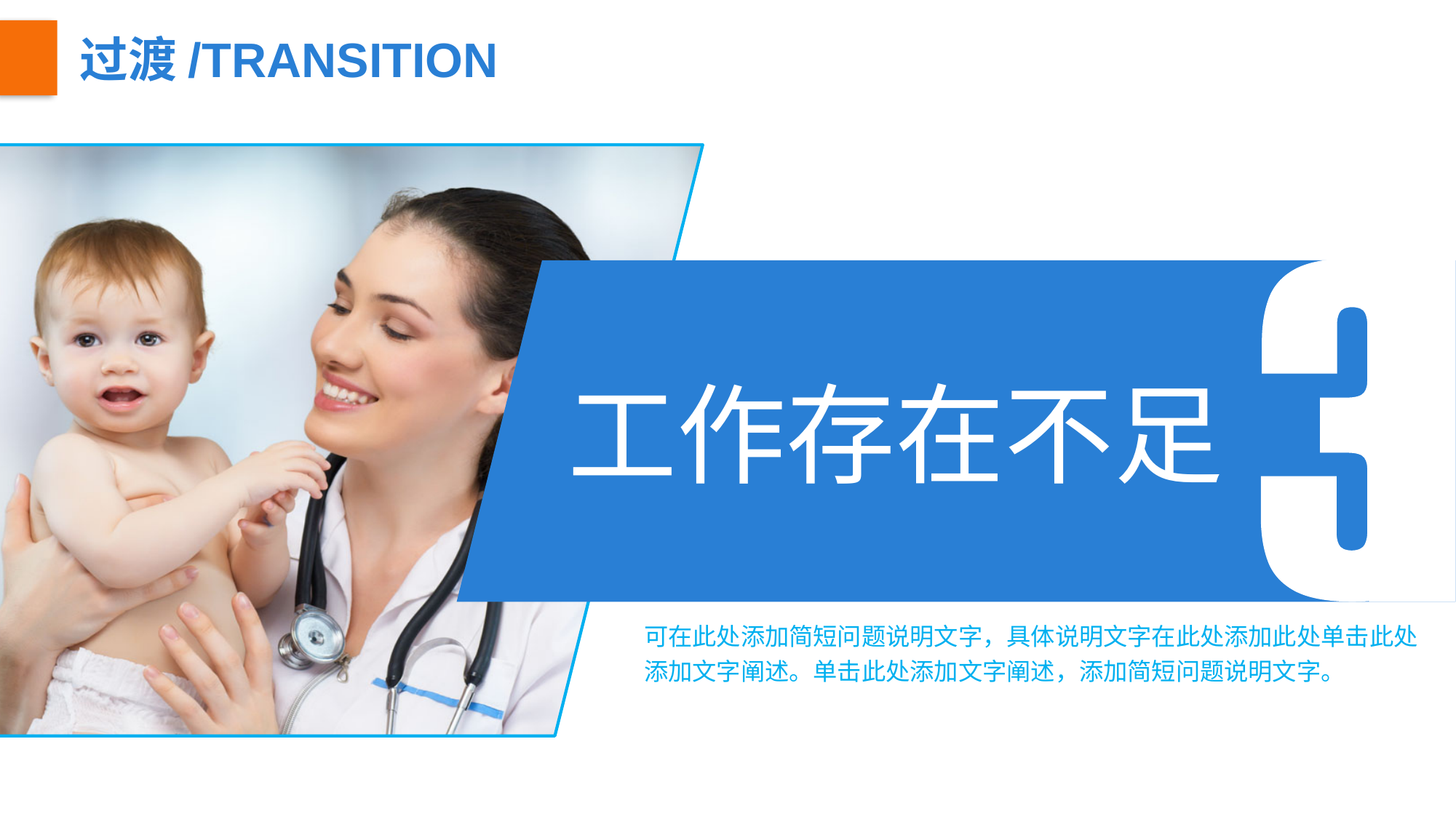

过渡/TRANSITION

工作存在不足
可在此处添加简短问题说明文字，具体说明文字在此处添加此处单击此处添加文字阐述。单击此处添加文字阐述，添加简短问题说明文字。